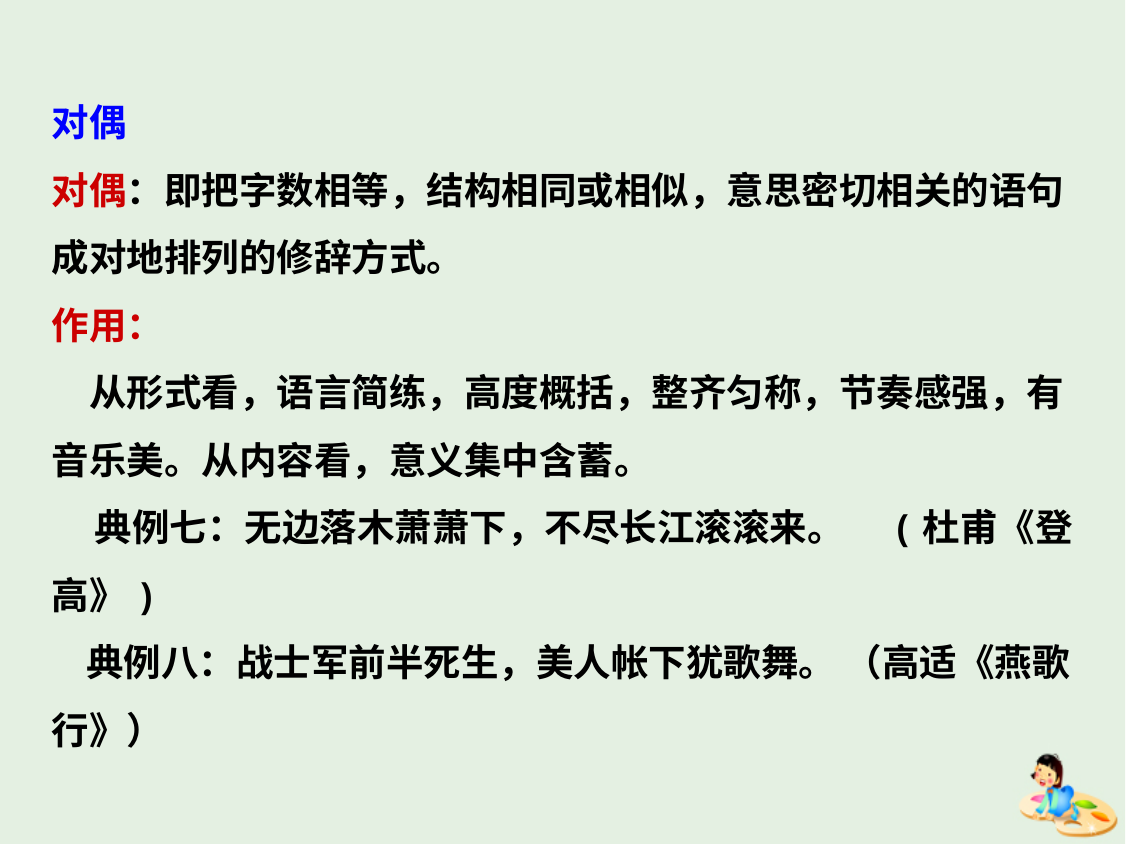

对偶
对偶：即把字数相等，结构相同或相似，意思密切相关的语句成对地排列的修辞方式。
作用：
　从形式看，语言简练，高度概括，整齐匀称，节奏感强，有音乐美。从内容看，意义集中含蓄。
    典例七：无边落木萧萧下，不尽长江滚滚来。　(杜甫《登高》)
   典例八：战士军前半死生，美人帐下犹歌舞。 （高适《燕歌行》）